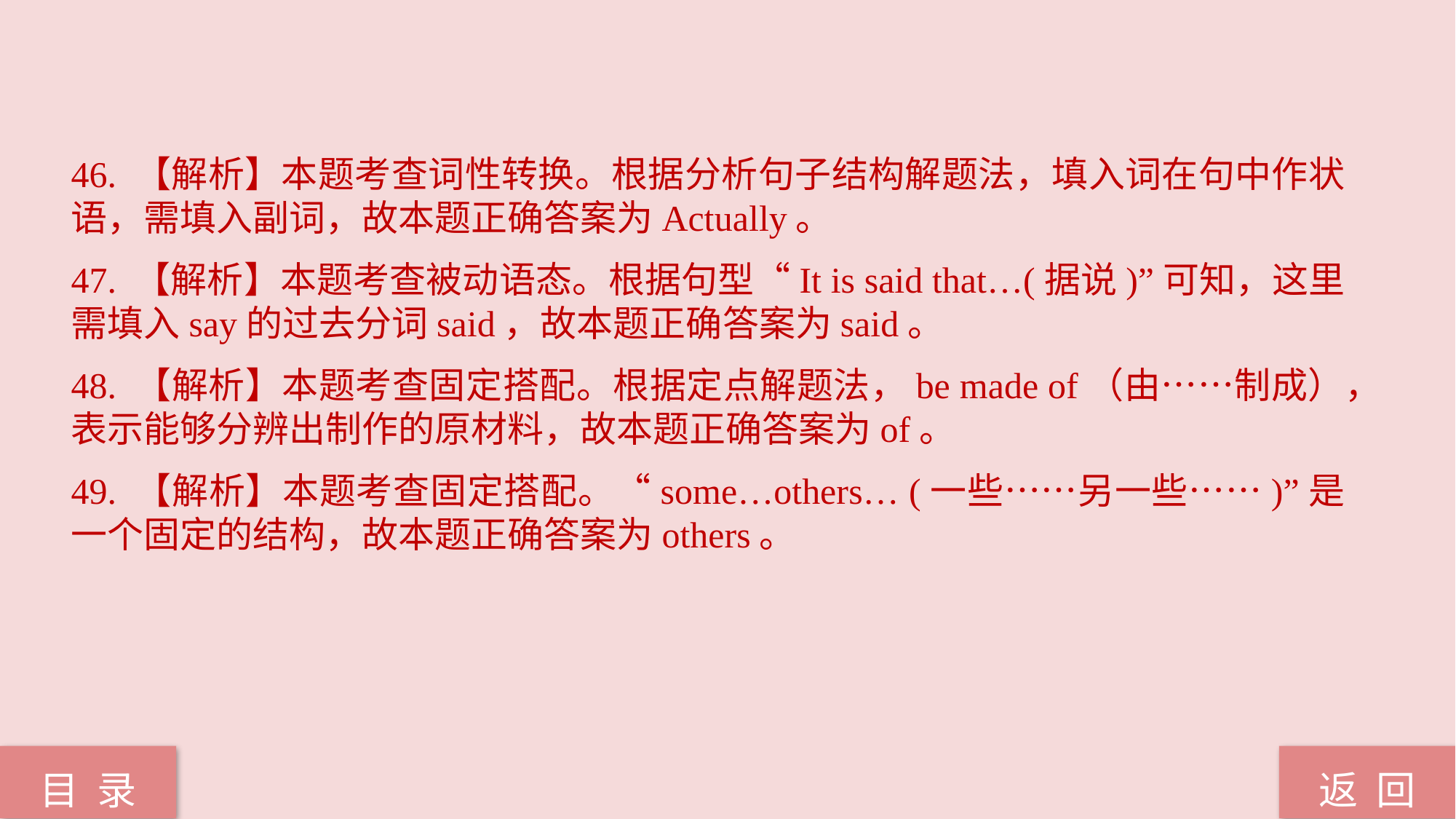

46. 【解析】本题考查词性转换。根据分析句子结构解题法，填入词在句中作状语，需填入副词，故本题正确答案为Actually。
47. 【解析】本题考查被动语态。根据句型“It is said that…(据说)”可知，这里需填入say的过去分词said，故本题正确答案为said。
48. 【解析】本题考查固定搭配。根据定点解题法，be made of（由……制成），表示能够分辨出制作的原材料，故本题正确答案为of。
49. 【解析】本题考查固定搭配。“some…others… (一些……另一些……)”是一个固定的结构，故本题正确答案为others。
返  回